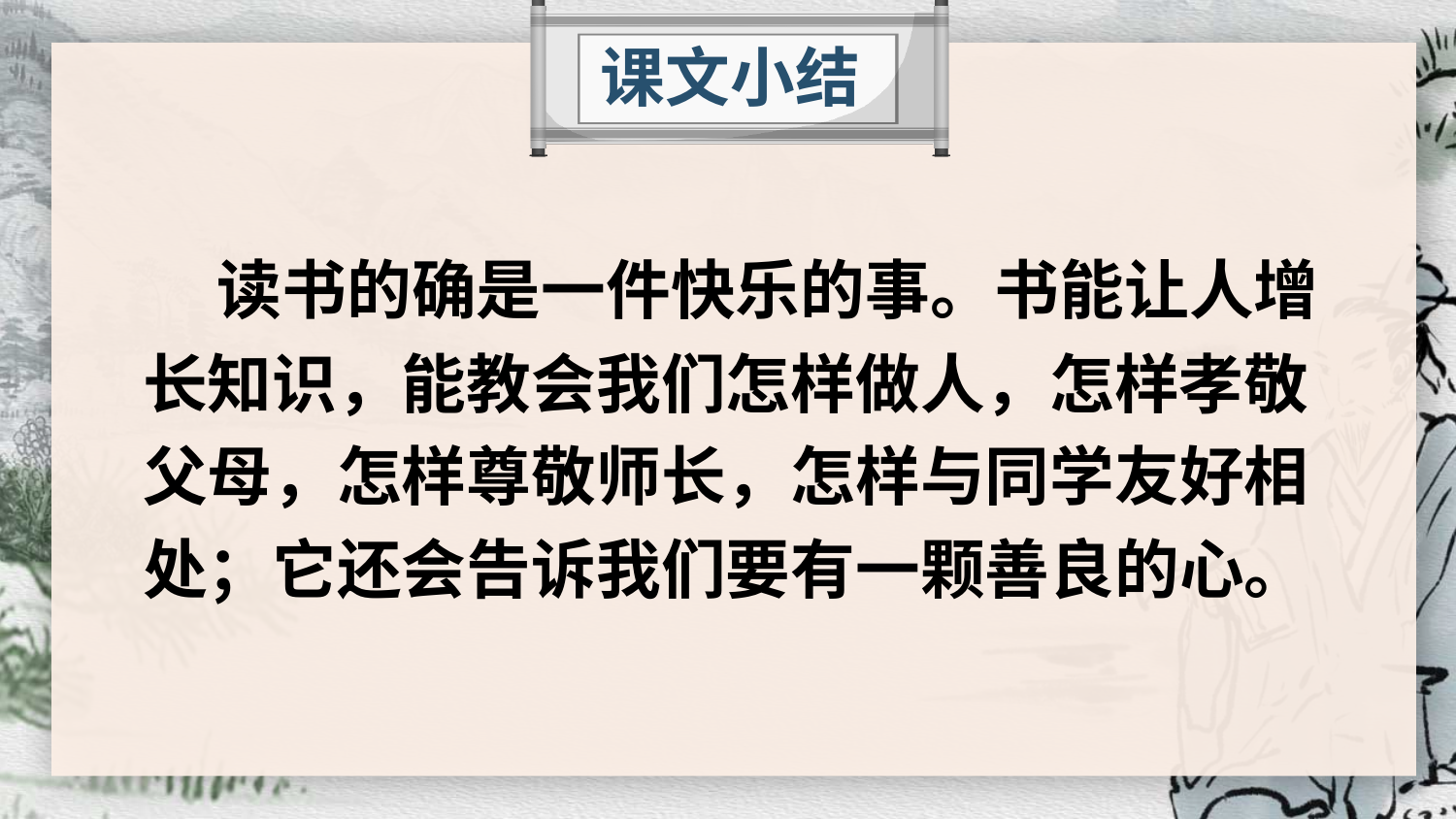

课文小结
    读书的确是一件快乐的事。书能让人增长知识，能教会我们怎样做人，怎样孝敬父母，怎样尊敬师长，怎样与同学友好相处；它还会告诉我们要有一颗善良的心。